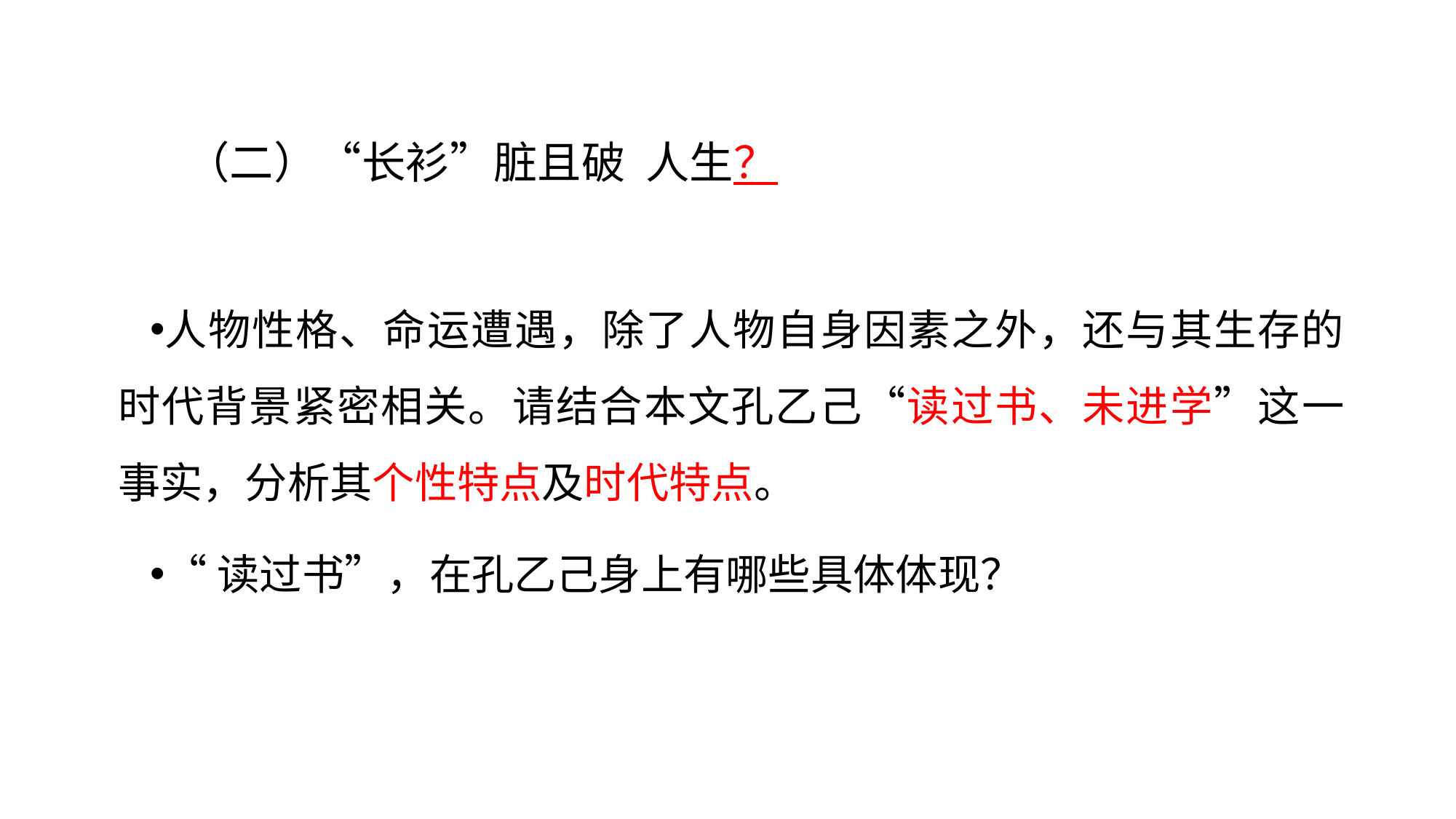

# （二）“长衫”脏且破  人生？
人物性格、命运遭遇，除了人物自身因素之外，还与其生存的时代背景紧密相关。请结合本文孔乙己“读过书、未进学”这一事实，分析其个性特点及时代特点。
“读过书”，在孔乙己身上有哪些具体体现？